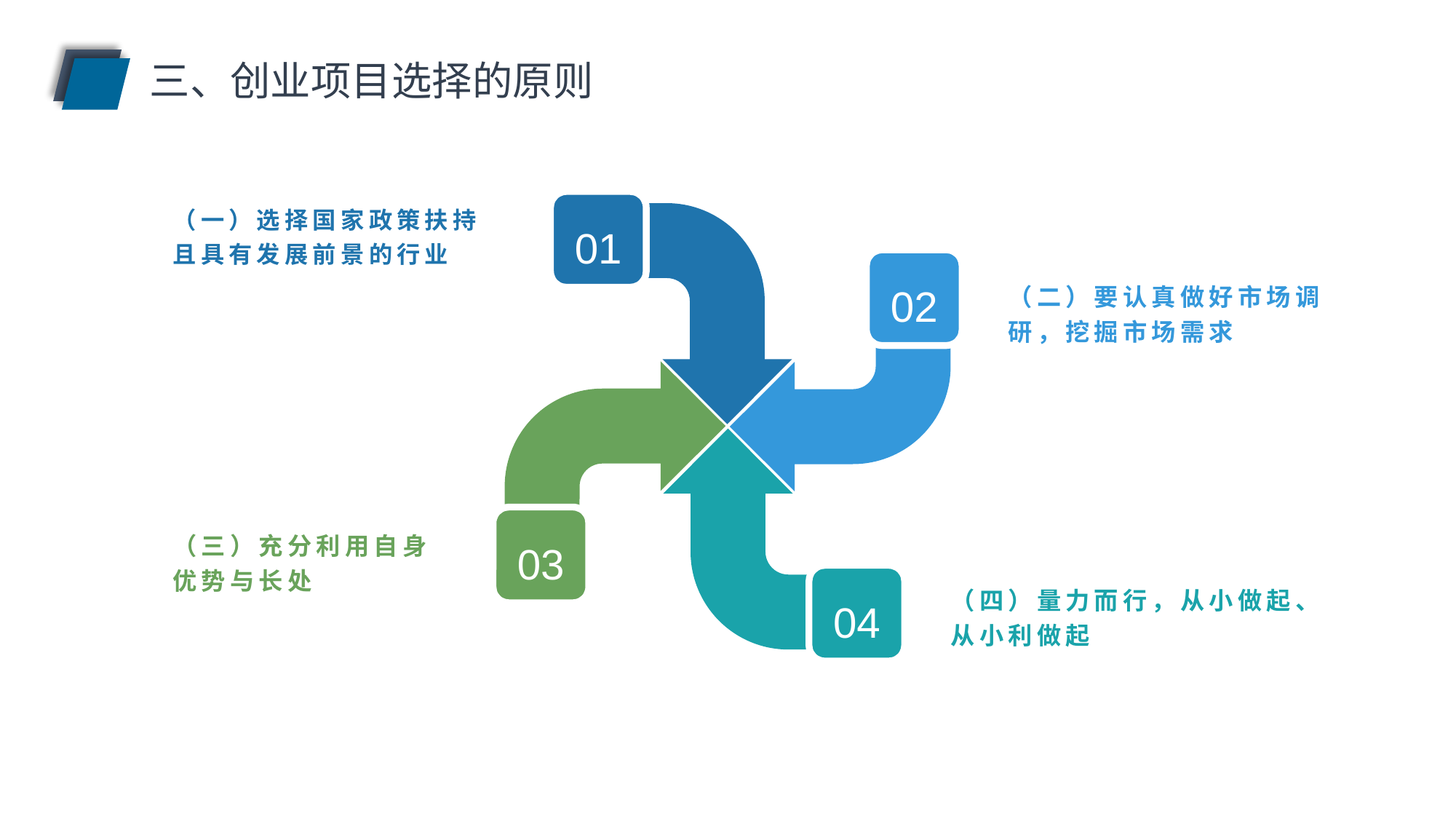

三、创业项目选择的原则
01
（一）选择国家政策扶持且具有发展前景的行业

（二）要认真做好市场调研，挖掘市场需求
02

03
（三）充分利用自身优势与长处
（四）量力而行，从小做起、从小利做起
04